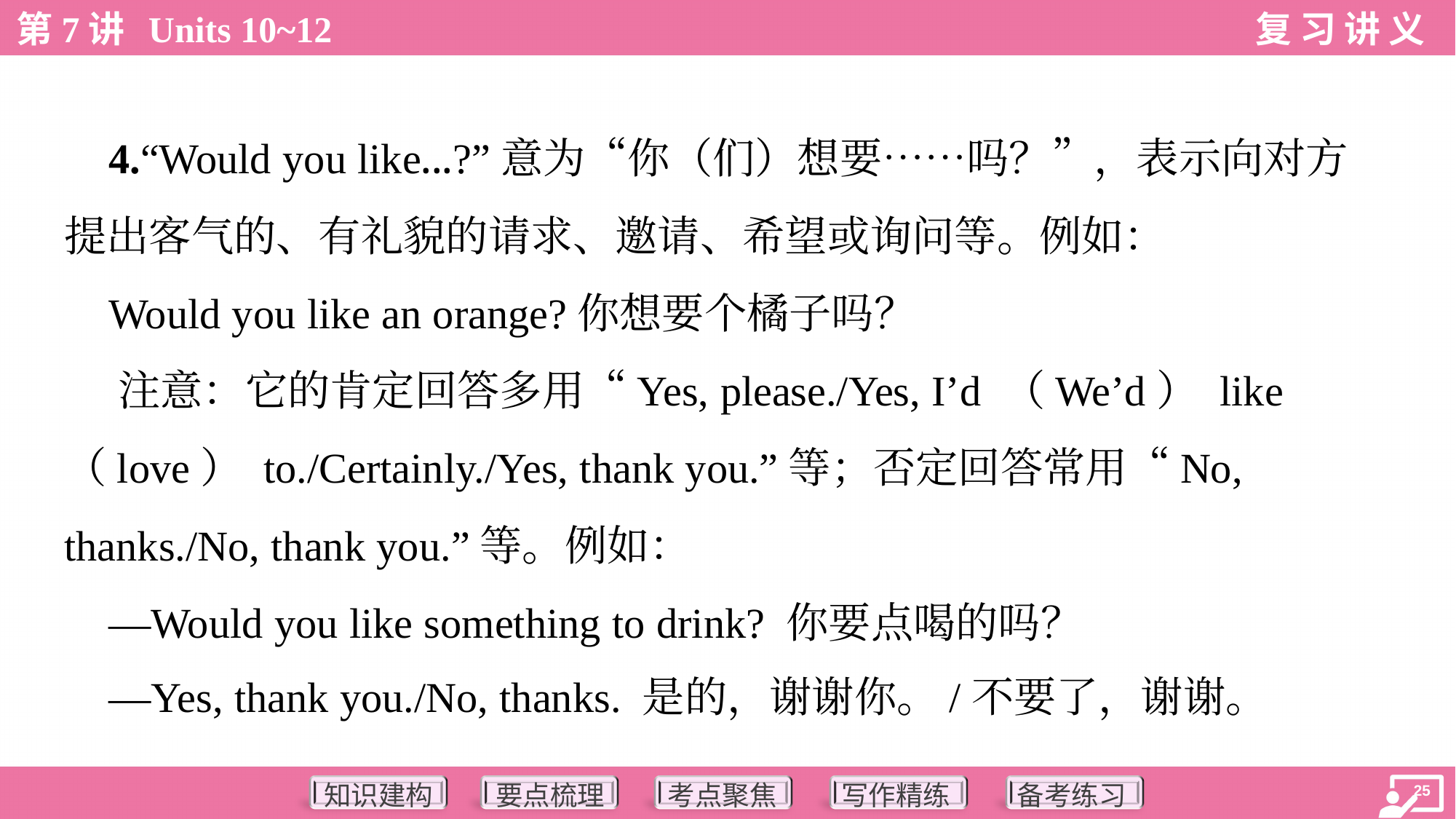

4.“Would you like...?”意为“你（们）想要……吗？”，表示向对方
提出客气的、有礼貌的请求、邀请、希望或询问等。例如：
    Would you like an orange?你想要个橘子吗？
    注意：它的肯定回答多用“Yes, please./Yes, I’d （We’d） like
（love） to./Certainly./Yes, thank you.”等；否定回答常用“No,
thanks./No, thank you.”等。例如：
    —Would you like something to drink? 你要点喝的吗？
    —Yes, thank you./No, thanks. 是的，谢谢你。/不要了，谢谢。